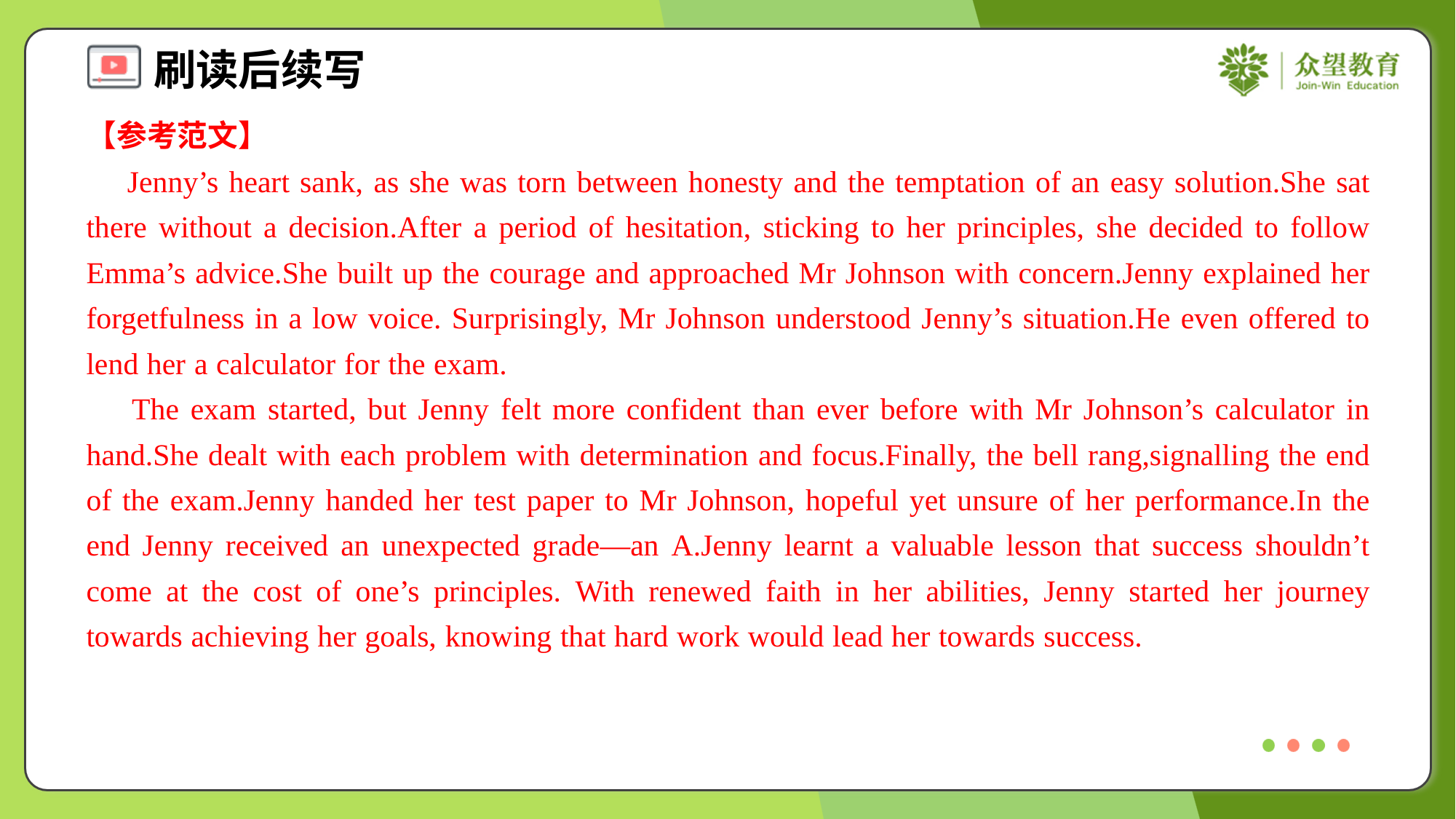

【参考范文】
    Jenny’s heart sank, as she was torn between honesty and the temptation of an easy solution.She sat there without a decision.After a period of hesitation, sticking to her principles, she decided to follow Emma’s advice.She built up the courage and approached Mr Johnson with concern.Jenny explained her forgetfulness in a low voice. Surprisingly, Mr Johnson understood Jenny’s situation.He even offered to lend her a calculator for the exam.
    The exam started, but Jenny felt more confident than ever before with Mr Johnson’s calculator in hand.She dealt with each problem with determination and focus.Finally, the bell rang,signalling the end of the exam.Jenny handed her test paper to Mr Johnson, hopeful yet unsure of her performance.In the end Jenny received an unexpected grade—an A.Jenny learnt a valuable lesson that success shouldn’t come at the cost of one’s principles. With renewed faith in her abilities, Jenny started her journey towards achieving her goals, knowing that hard work would lead her towards success.